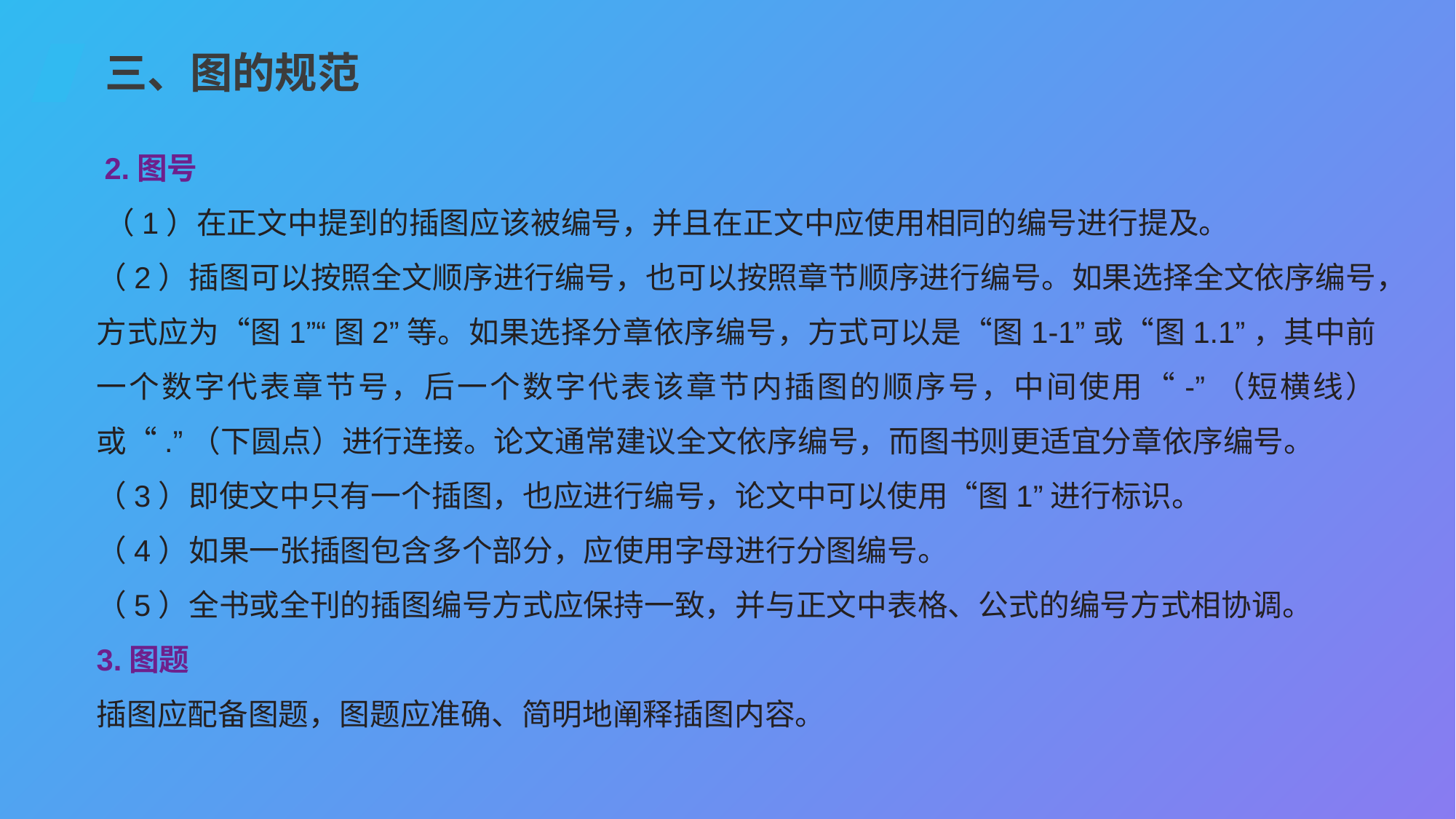

三、图的规范
2.图号
（1）在正文中提到的插图应该被编号，并且在正文中应使用相同的编号进行提及。
（2）插图可以按照全文顺序进行编号，也可以按照章节顺序进行编号。如果选择全文依序编号，方式应为“图1”“图2”等。如果选择分章依序编号，方式可以是“图1-1”或“图1.1”，其中前一个数字代表章节号，后一个数字代表该章节内插图的顺序号，中间使用“-”（短横线）或“.”（下圆点）进行连接。论文通常建议全文依序编号，而图书则更适宜分章依序编号。
（3）即使文中只有一个插图，也应进行编号，论文中可以使用“图1”进行标识。
（4）如果一张插图包含多个部分，应使用字母进行分图编号。
（5）全书或全刊的插图编号方式应保持一致，并与正文中表格、公式的编号方式相协调。
3.图题
插图应配备图题，图题应准确、简明地阐释插图内容。